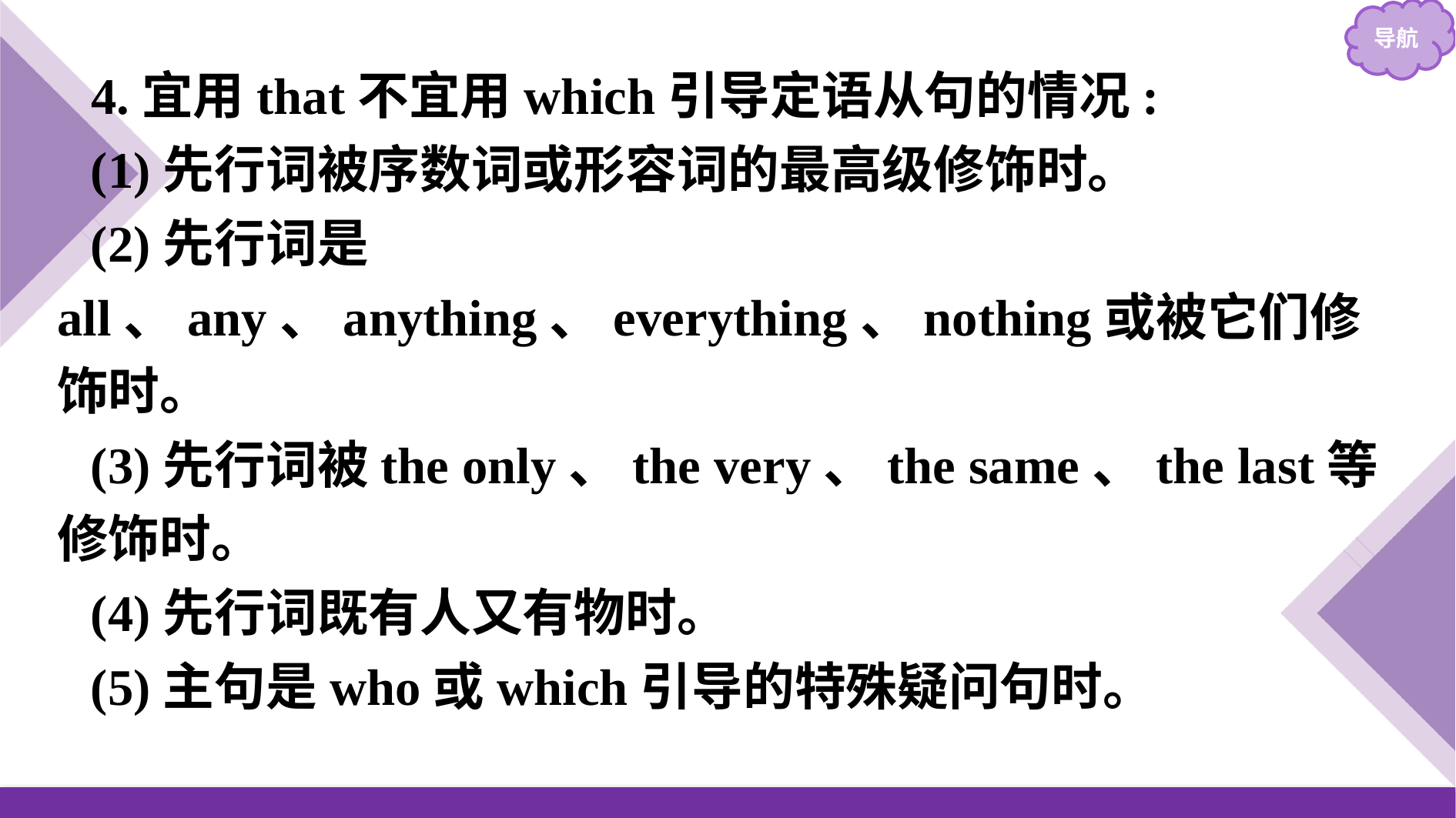

4.宜用that不宜用which引导定语从句的情况:
(1)先行词被序数词或形容词的最高级修饰时。
(2)先行词是all、any、anything、everything、nothing或被它们修饰时。
(3)先行词被the only、the very、the same、the last等修饰时。
(4)先行词既有人又有物时。
(5)主句是who或which引导的特殊疑问句时。